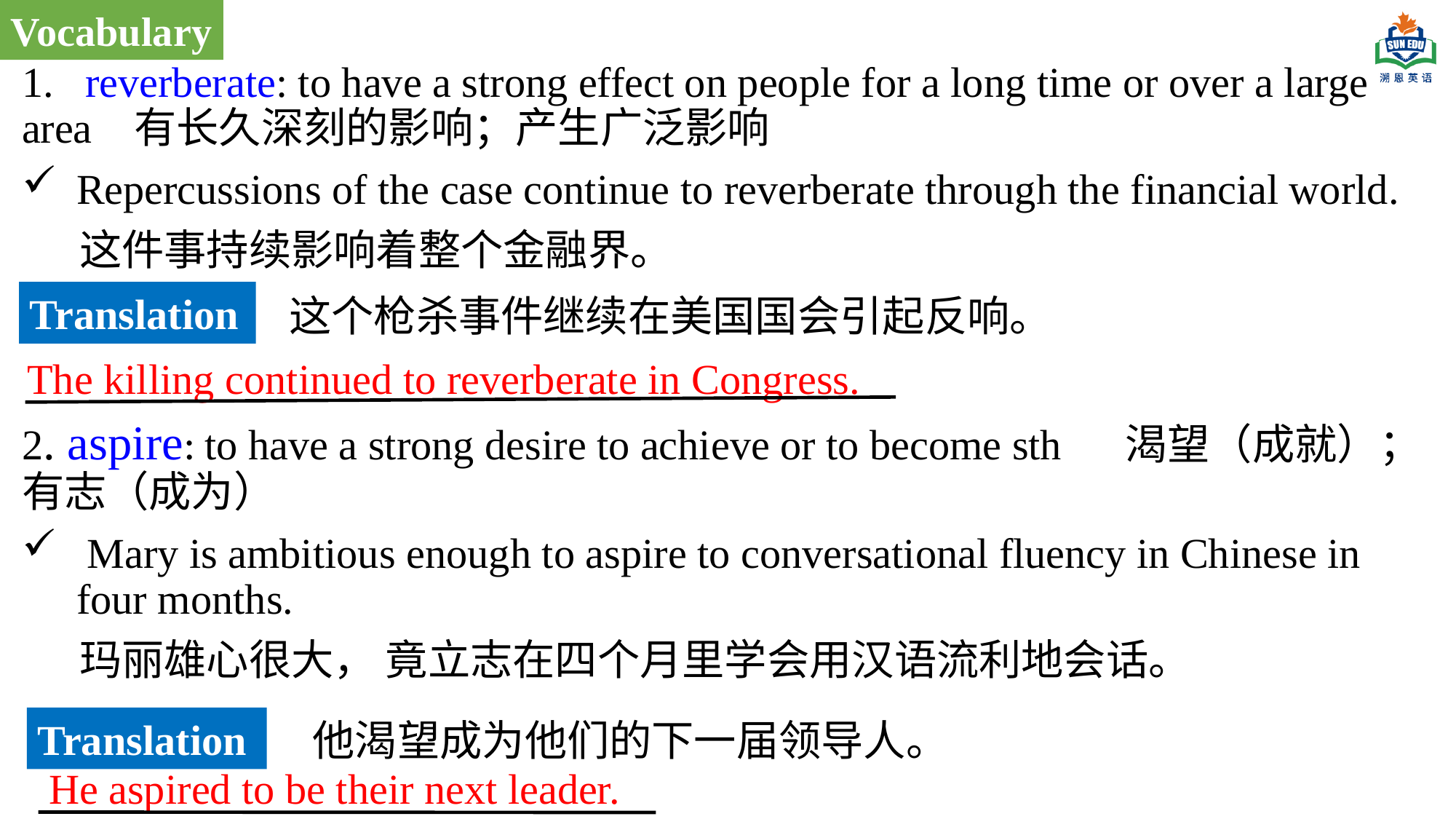

Vocabulary
1.   reverberate: to have a strong effect on people for a long time or over a large area   有长久深刻的影响；产生广泛影响
Repercussions of the case continue to reverberate through the financial world.
     这件事持续影响着整个金融界。

2. aspire: to have a strong desire to achieve or to become sth     渴望（成就）；有志（成为）
 Mary is ambitious enough to aspire to conversational fluency in Chinese in four months.
     玛丽雄心很大， 竟立志在四个月里学会用汉语流利地会话。
Translation
这个枪杀事件继续在美国国会引起反响。
The killing continued to reverberate in Congress.
Translation
他渴望成为他们的下一届领导人。
He aspired to be their next leader.